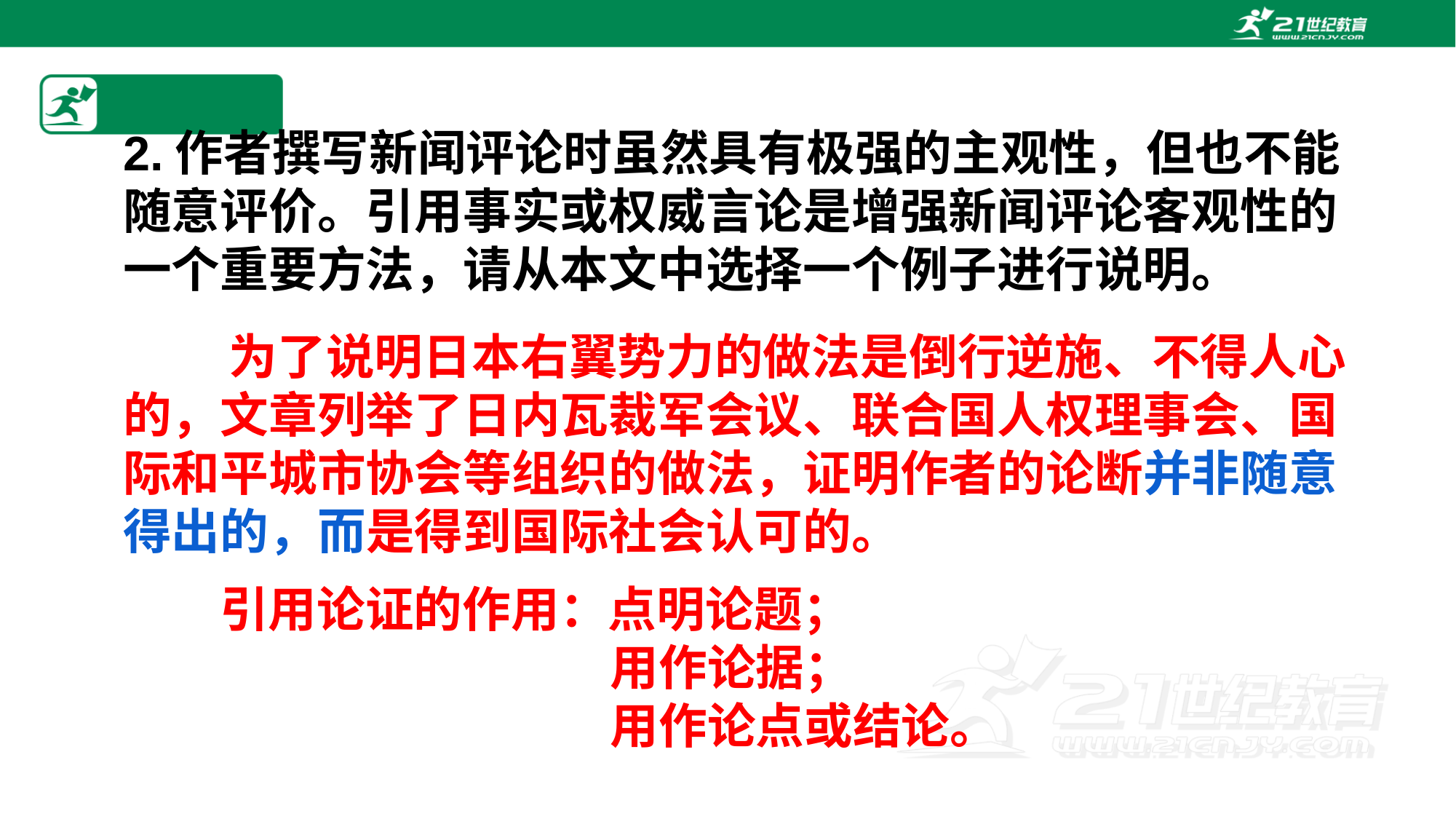

2.作者撰写新闻评论时虽然具有极强的主观性，但也不能随意评价。引用事实或权威言论是增强新闻评论客观性的一个重要方法，请从本文中选择一个例子进行说明。
       为了说明日本右翼势力的做法是倒行逆施、不得人心的，文章列举了日内瓦裁军会议、联合国人权理事会、国际和平城市协会等组织的做法，证明作者的论断并非随意得出的，而是得到国际社会认可的。
       引用论证的作用：点明论题；
                                    用作论据；
                                    用作论点或结论。